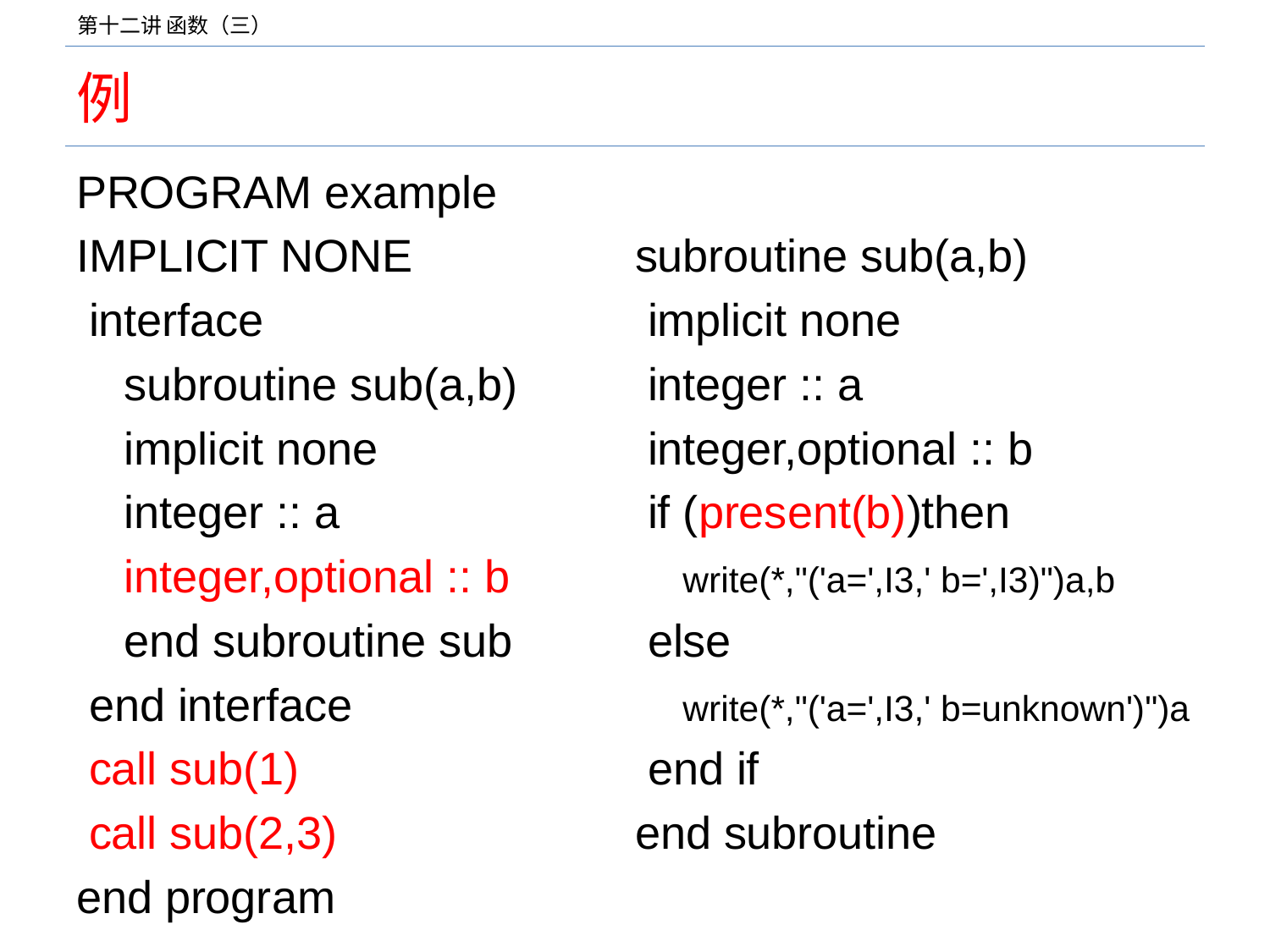

# 例
PROGRAM example
IMPLICIT NONE
 interface
	subroutine sub(a,b)
	implicit none
	integer :: a
	integer,optional :: b
	end subroutine sub
 end interface
 call sub(1)
 call sub(2,3)
end program

subroutine sub(a,b)
 implicit none
 integer :: a
 integer,optional :: b
 if (present(b))then
	write(*,"('a=',I3,' b=',I3)")a,b
 else
	write(*,"('a=',I3,' b=unknown')")a
 end if
end subroutine